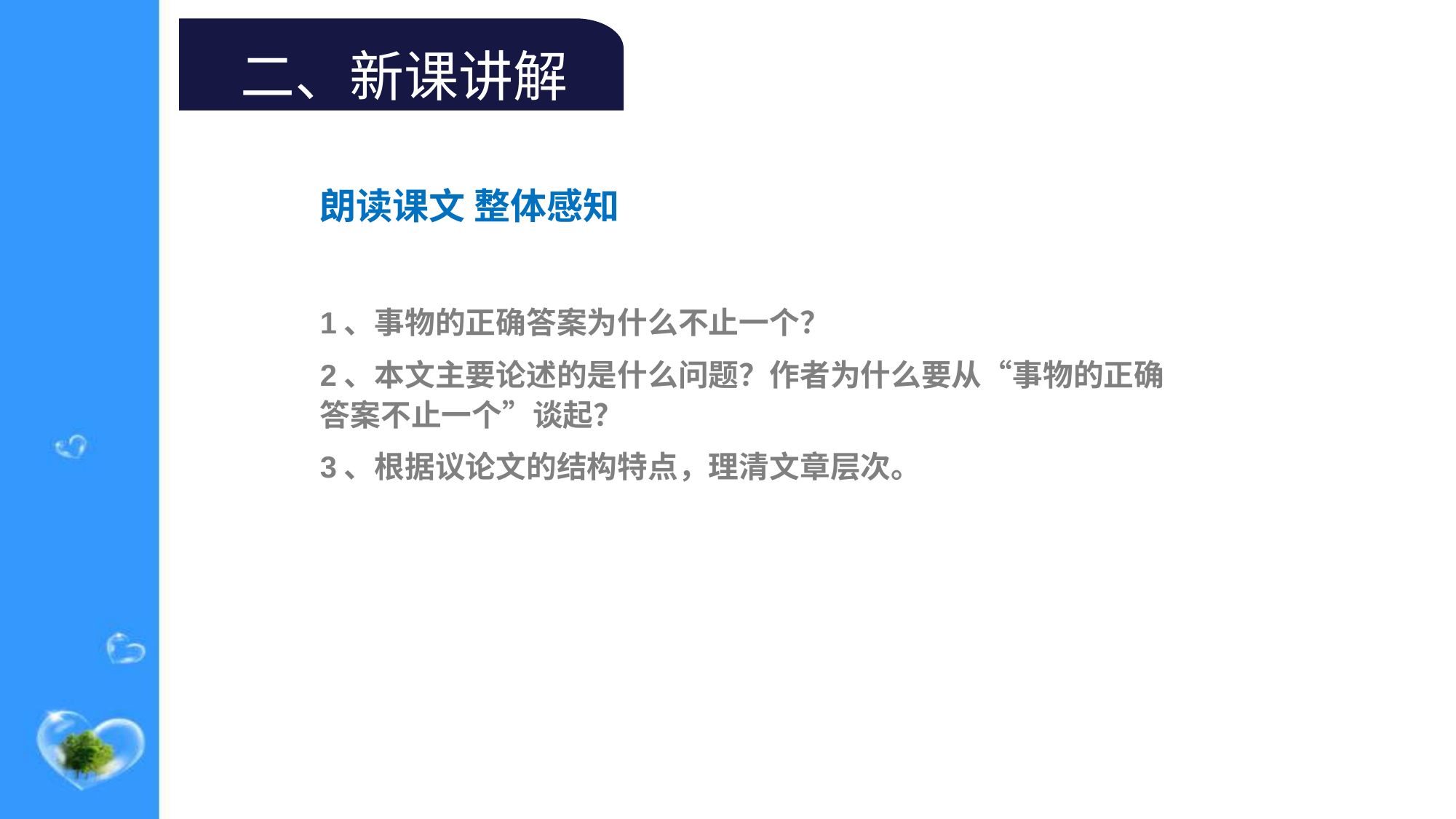

二、新课讲解

朗读课文 整体感知
1、事物的正确答案为什么不止一个？
2、本文主要论述的是什么问题？作者为什么要从“事物的正确答案不止一个”谈起？
3、根据议论文的结构特点，理清文章层次。